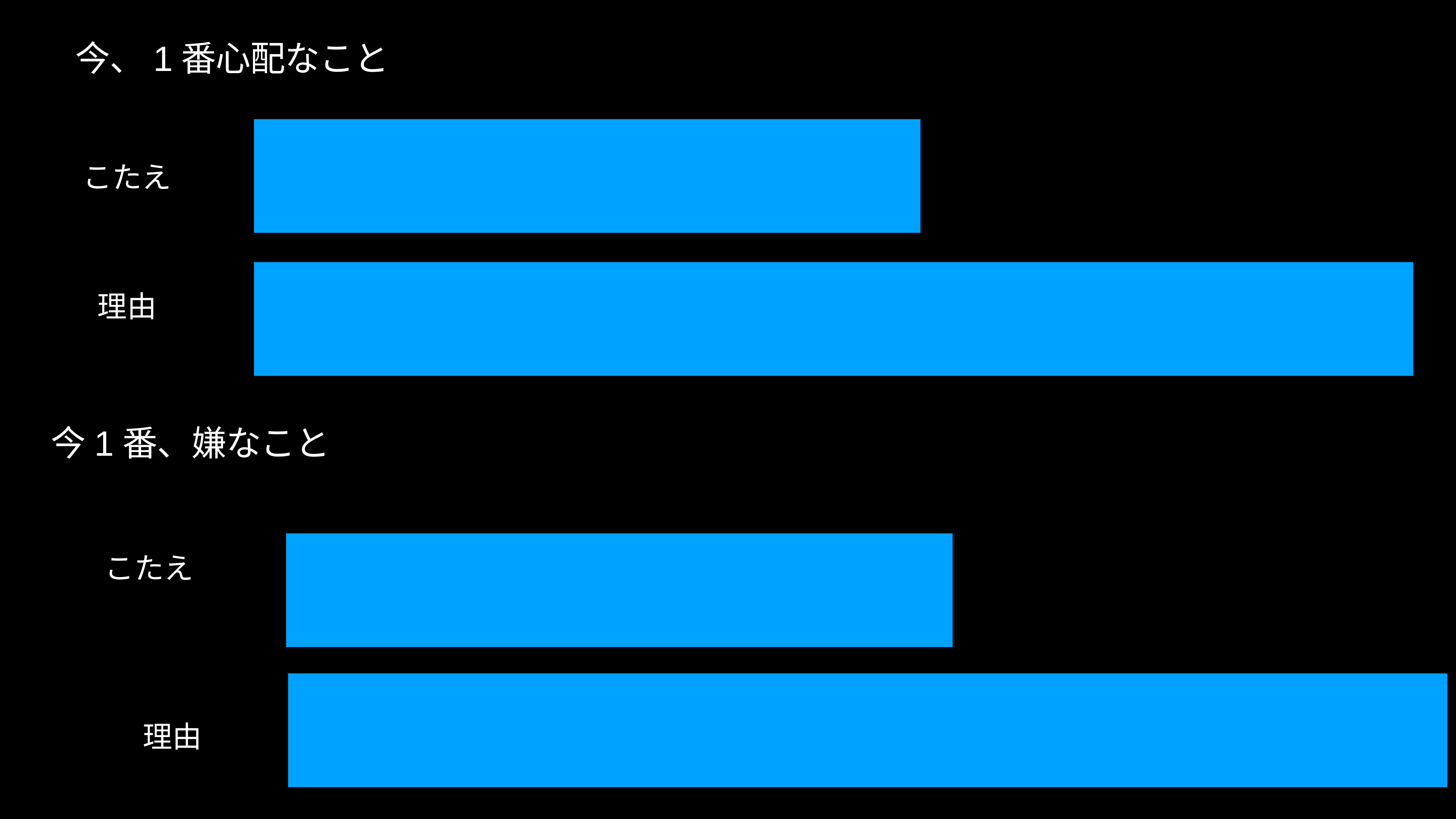

# 今、1番心配なこと

こたえ

理由
今1番、嫌なこと

こたえ

理由